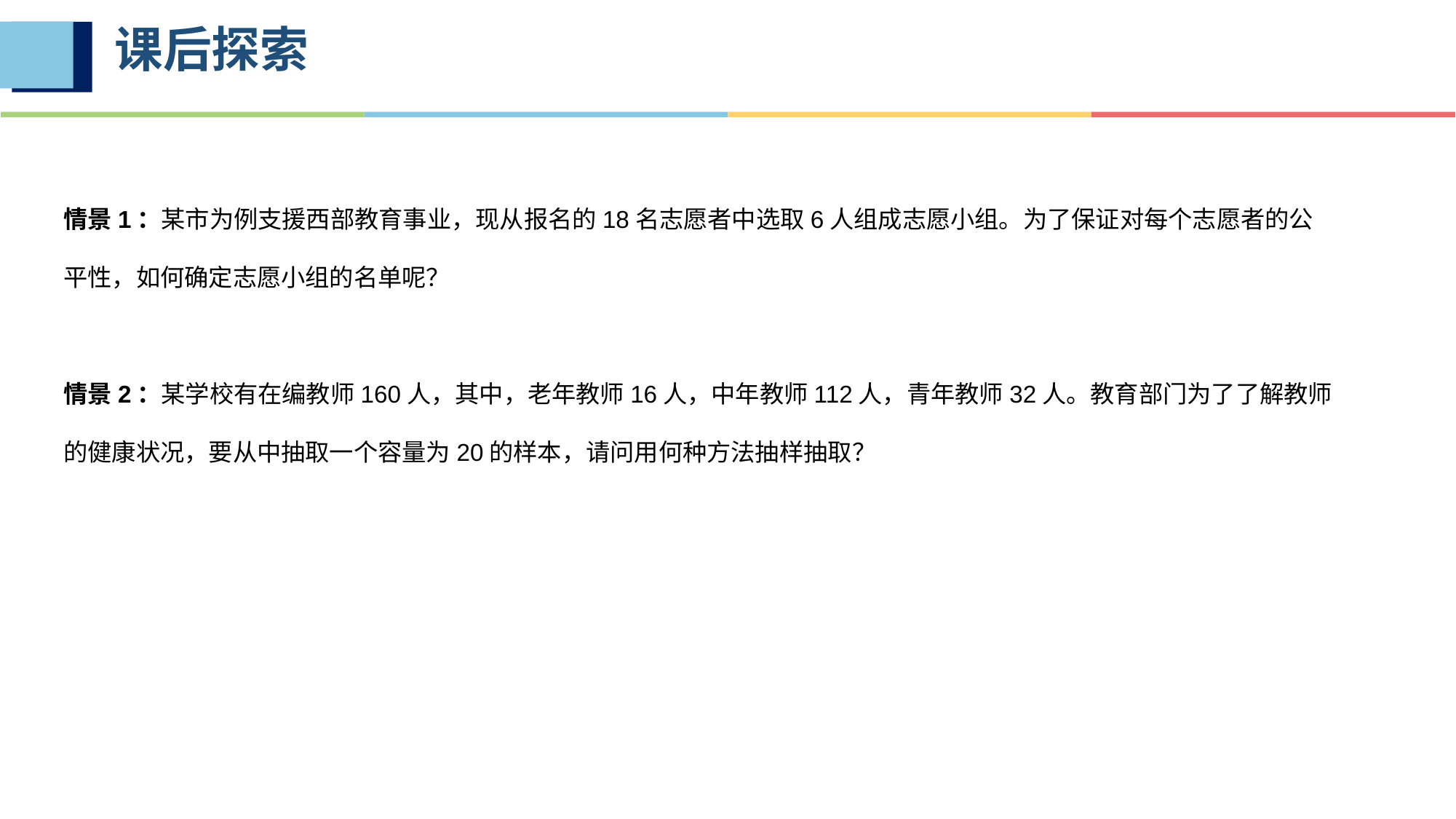

# 课后探索

情景1：某市为例支援西部教育事业，现从报名的18名志愿者中选取6人组成志愿小组。为了保证对每个志愿者的公平性，如何确定志愿小组的名单呢？

情景2：某学校有在编教师160人，其中，老年教师16人，中年教师112人，青年教师32人。教育部门为了了解教师的健康状况，要从中抽取一个容量为20的样本，请问用何种方法抽样抽取？